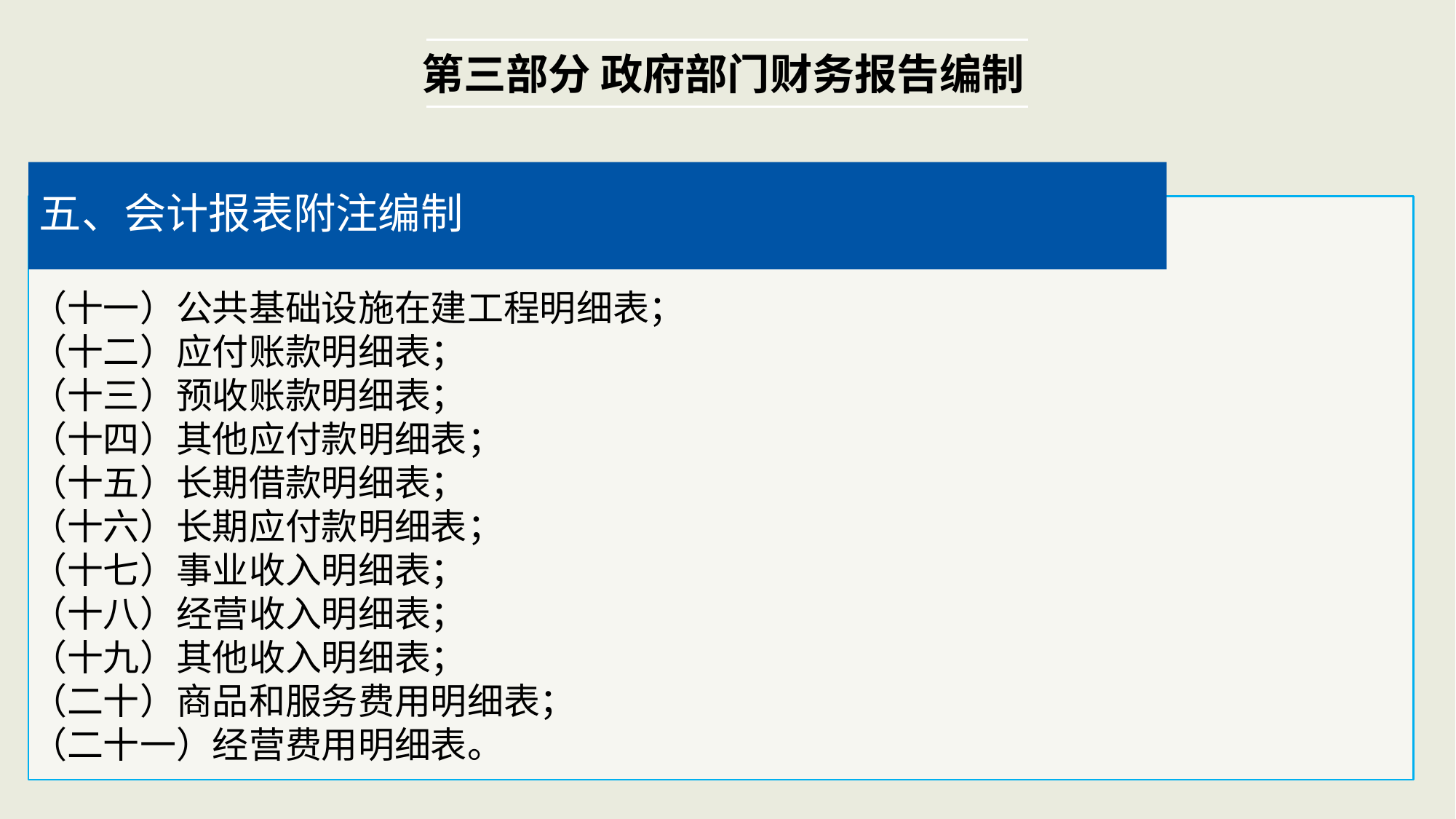

第三部分 政府部门财务报告编制

五、会计报表附注编制

（十一）公共基础设施在建工程明细表；
（十二）应付账款明细表；
（十三）预收账款明细表；
（十四）其他应付款明细表；
（十五）长期借款明细表；
（十六）长期应付款明细表；
（十七）事业收入明细表；
（十八）经营收入明细表；
（十九）其他收入明细表；
（二十）商品和服务费用明细表；
（二十一）经营费用明细表。
109